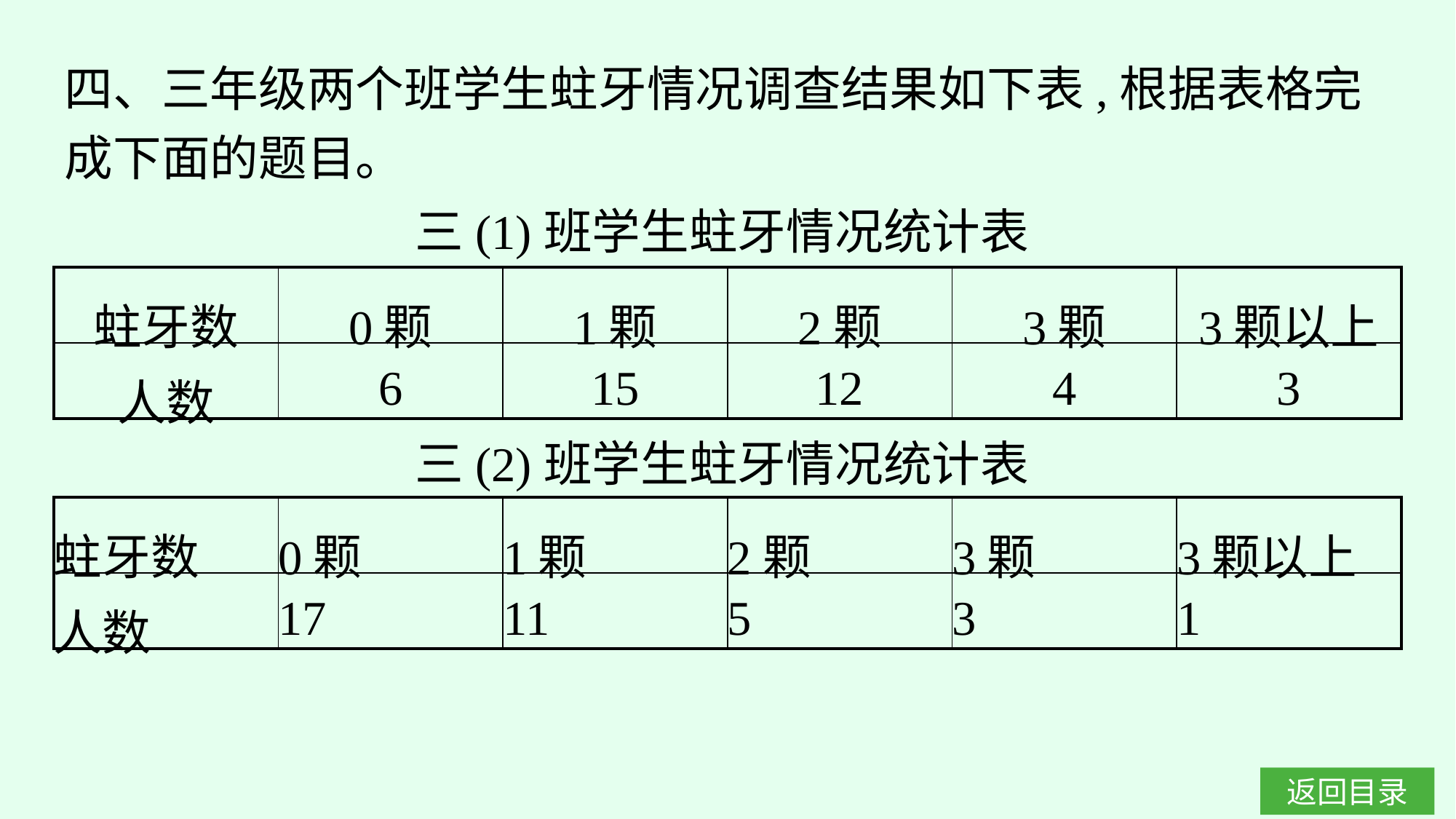

四、三年级两个班学生蛀牙情况调查结果如下表,根据表格完成下面的题目。
三(1)班学生蛀牙情况统计表
| 蛀牙数 | 0颗 | 1颗 | 2颗 | 3颗 | 3颗以上 |
| --- | --- | --- | --- | --- | --- |
| 人数 | 6 | 15 | 12 | 4 | 3 |
三(2)班学生蛀牙情况统计表
| 蛀牙数 | 0颗 | 1颗 | 2颗 | 3颗 | 3颗以上 |
| --- | --- | --- | --- | --- | --- |
| 人数 | 17 | 11 | 5 | 3 | 1 |